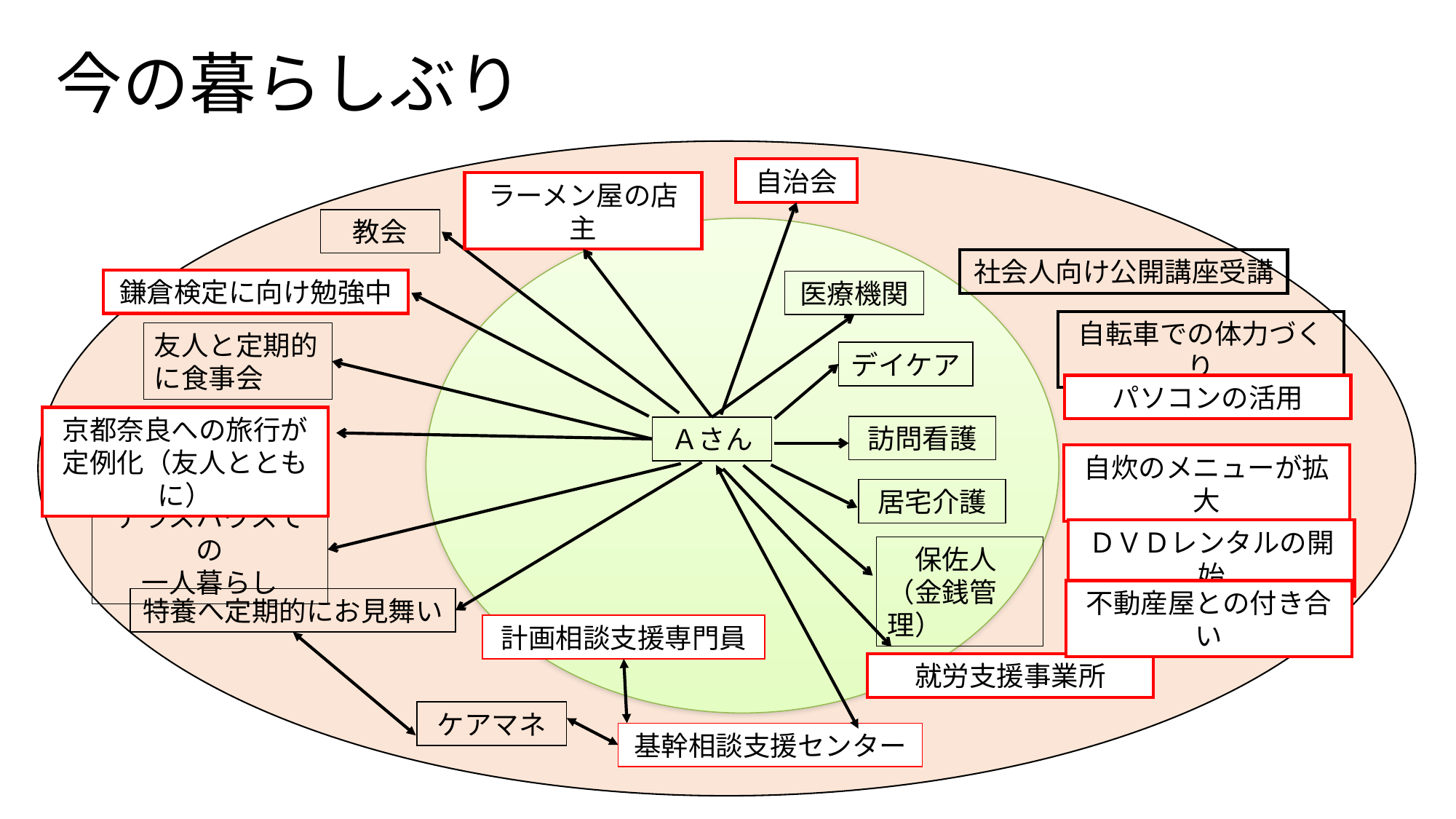

# 今の暮らしぶり

自治会
ラーメン屋の店主
教会

社会人向け公開講座受講
鎌倉検定に向け勉強中
医療機関
自転車での体力づくり
友人と定期的に食事会
デイケア
パソコンの活用
京都奈良への旅行が定例化（友人とともに）
訪問看護
Ａさん
自炊のメニューが拡大
居宅介護
テラスハウスでの
一人暮らし
ＤＶＤレンタルの開始
　保佐人　（金銭管理）
不動産屋との付き合い
特養へ定期的にお見舞い
計画相談支援専門員
就労支援事業所
ケアマネ
基幹相談支援センター